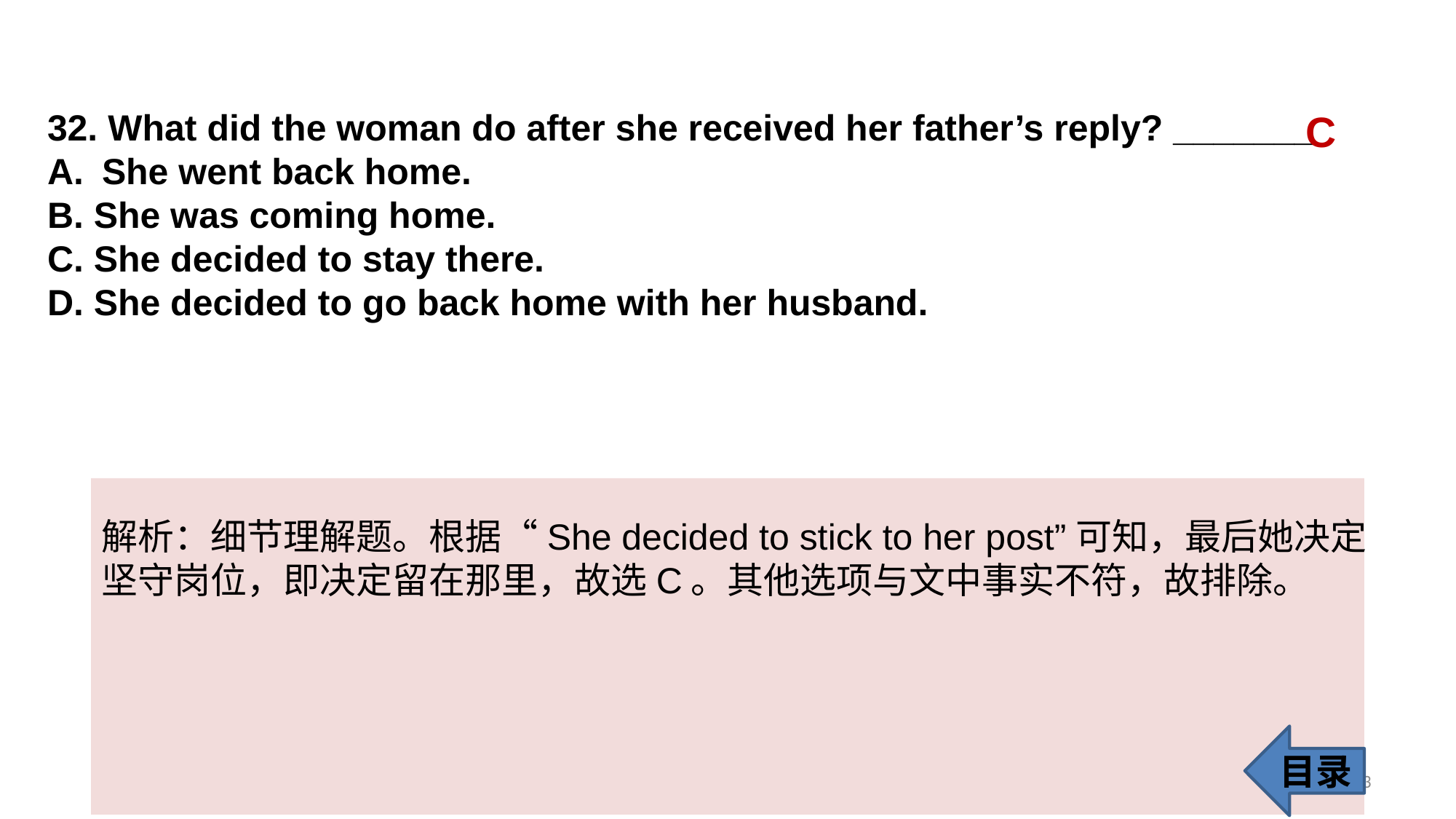

32. What did the woman do after she received her father’s reply? _______
She went back home.
B. She was coming home.
C. She decided to stay there.
D. She decided to go back home with her husband.
C

解析：细节理解题。根据“She decided to stick to her post”可知，最后她决定坚守岗位，即决定留在那里，故选C。其他选项与文中事实不符，故排除。
目录
33